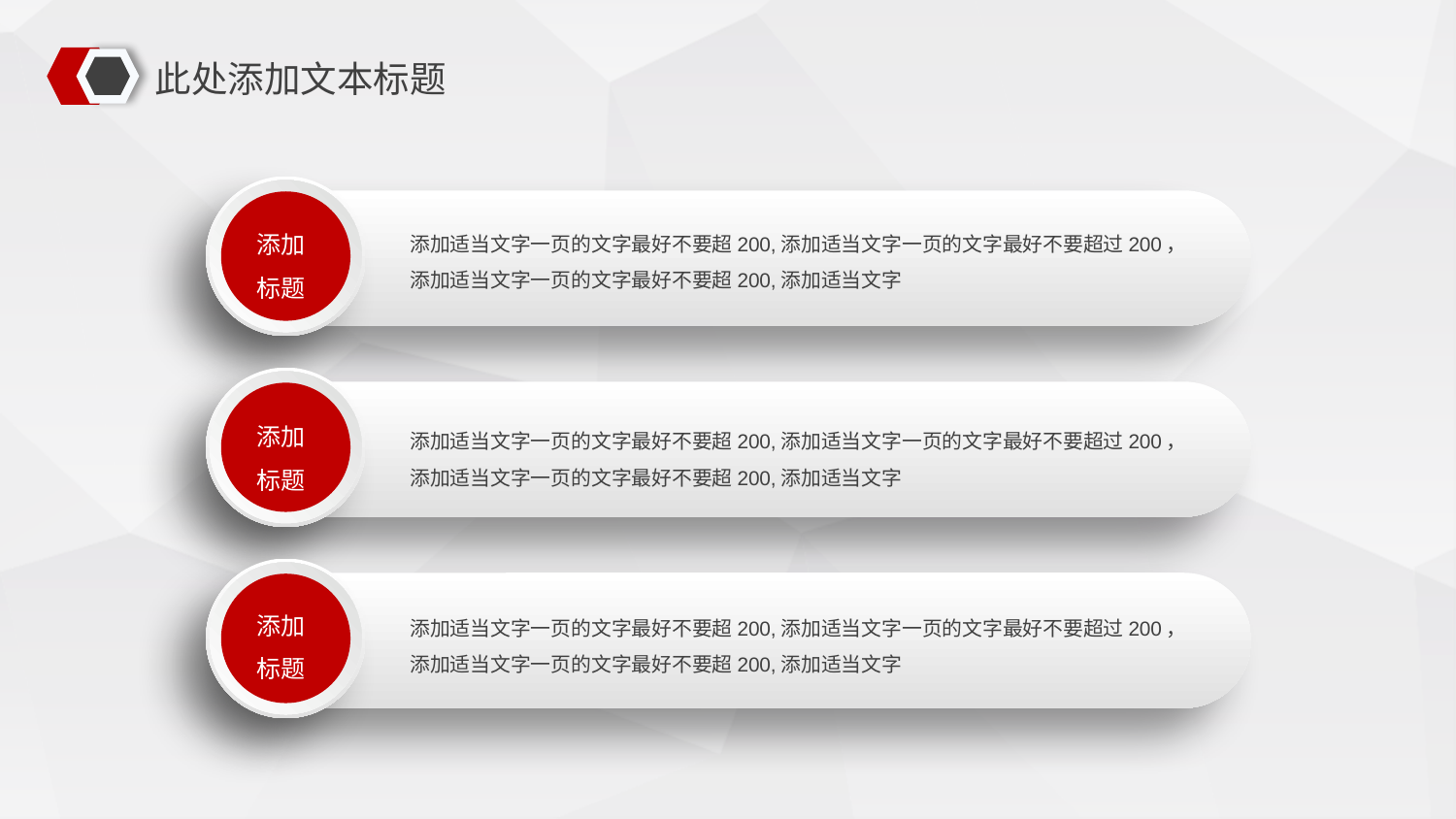

此处添加文本标题

添加
标题
添加适当文字一页的文字最好不要超200,添加适当文字一页的文字最好不要超过200，添加适当文字一页的文字最好不要超200,添加适当文字

添加
标题
添加适当文字一页的文字最好不要超200,添加适当文字一页的文字最好不要超过200，添加适当文字一页的文字最好不要超200,添加适当文字

添加
标题
添加适当文字一页的文字最好不要超200,添加适当文字一页的文字最好不要超过200，添加适当文字一页的文字最好不要超200,添加适当文字